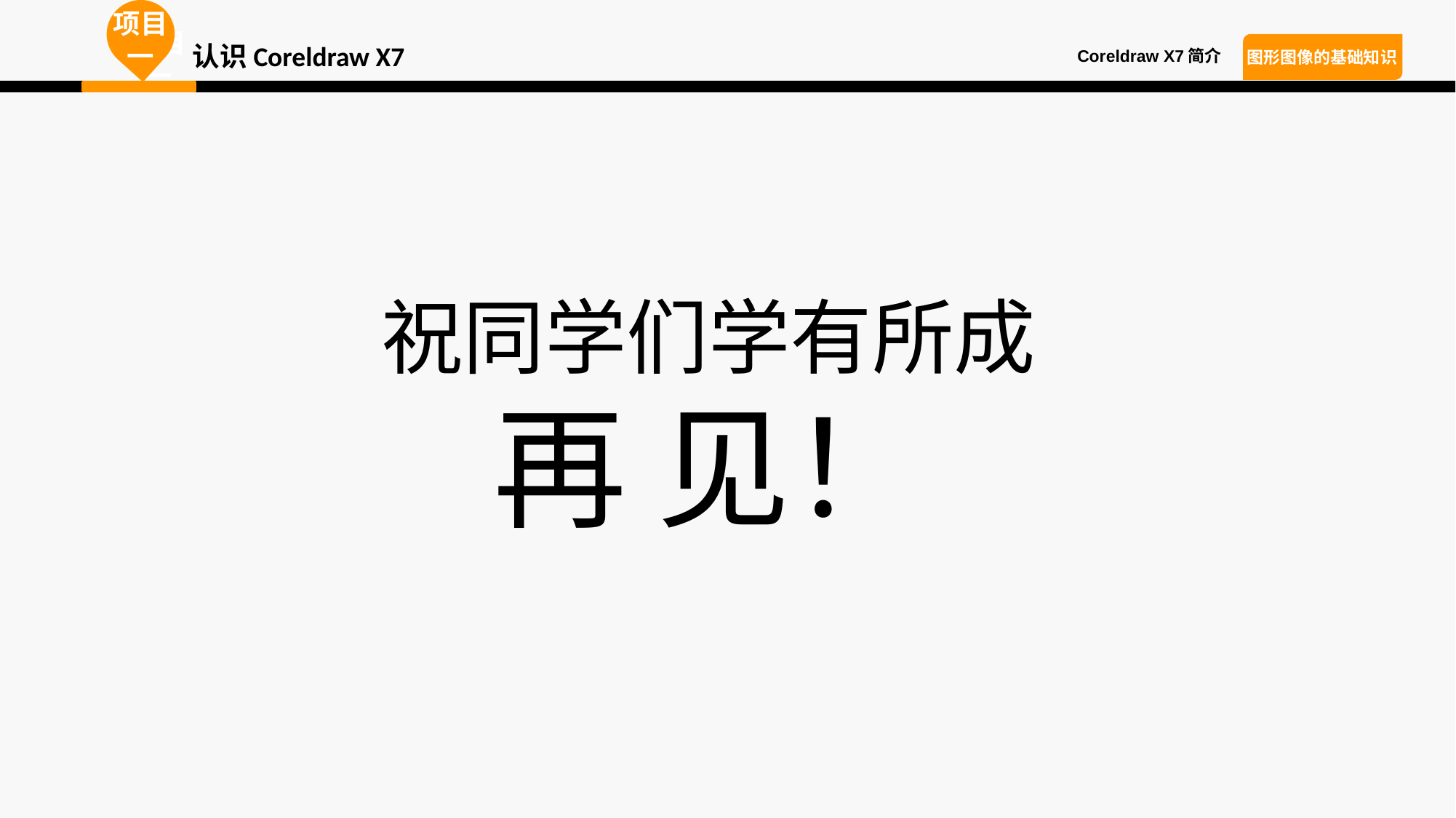

项目一

项目一
项目一
认识Coreldraw X7

Coreldraw X7简介
图形图像的基础知识
祝同学们学有所成
再 见！